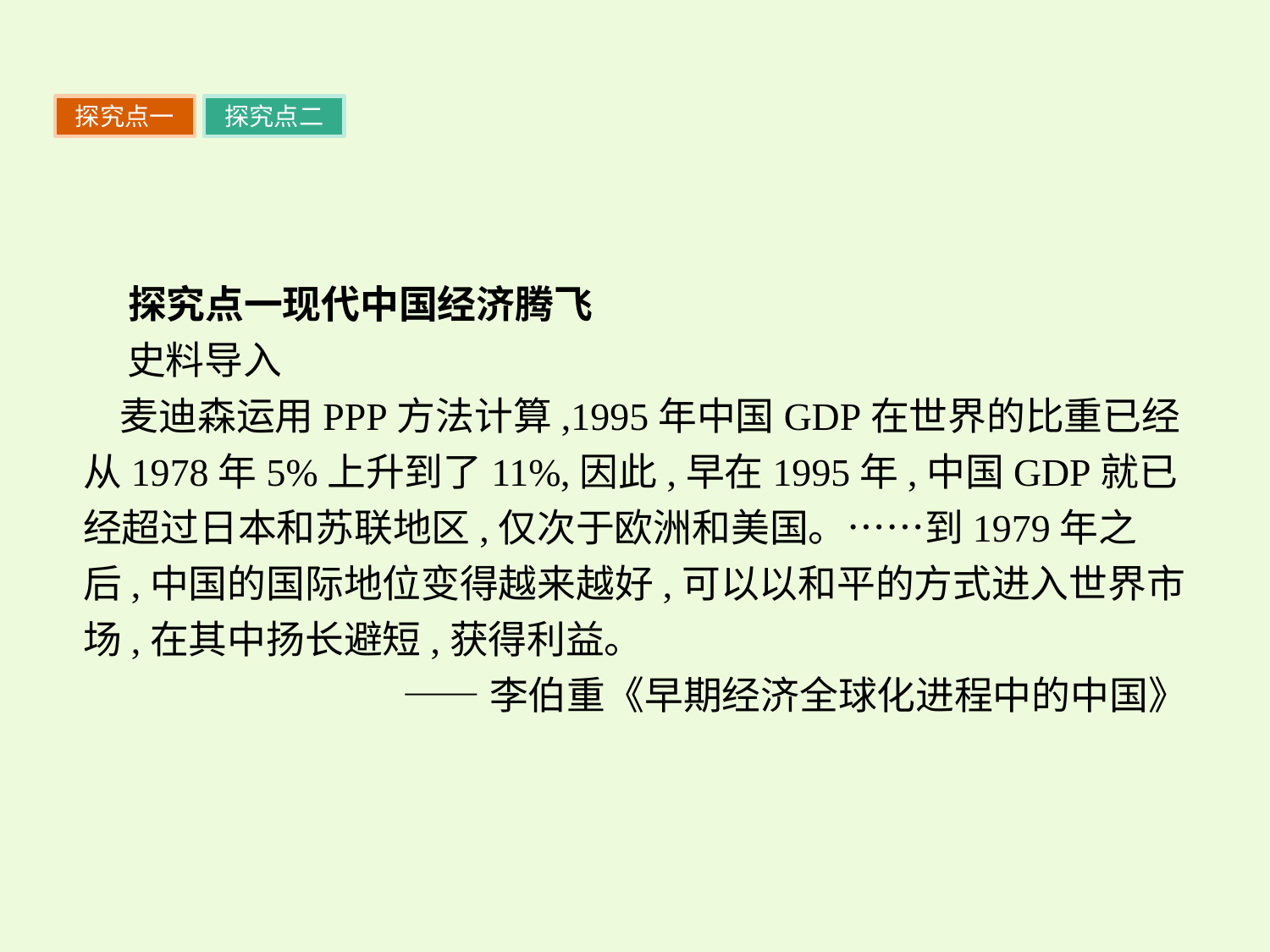

探究点一
探究点二
    探究点一现代中国经济腾飞
    史料导入
麦迪森运用PPP方法计算,1995年中国GDP在世界的比重已经从1978年5%上升到了11%,因此,早在1995年,中国GDP就已经超过日本和苏联地区,仅次于欧洲和美国。……到1979年之后,中国的国际地位变得越来越好,可以以和平的方式进入世界市场,在其中扬长避短,获得利益。
——李伯重《早期经济全球化进程中的中国》